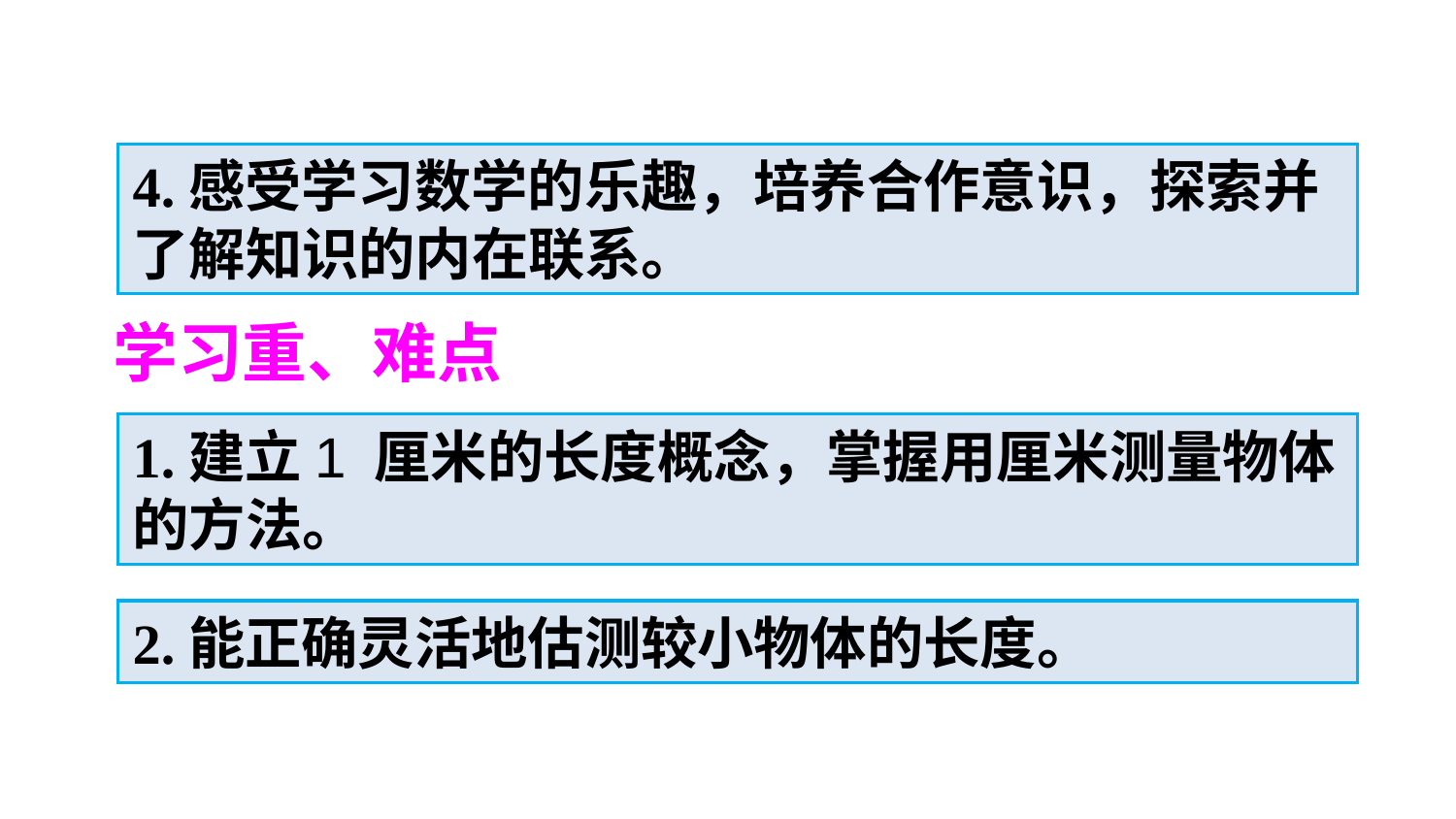

4.感受学习数学的乐趣，培养合作意识，探索并了解知识的内在联系。
学习重、难点
1.建立1 厘米的长度概念，掌握用厘米测量物体的方法。
2.能正确灵活地估测较小物体的长度。